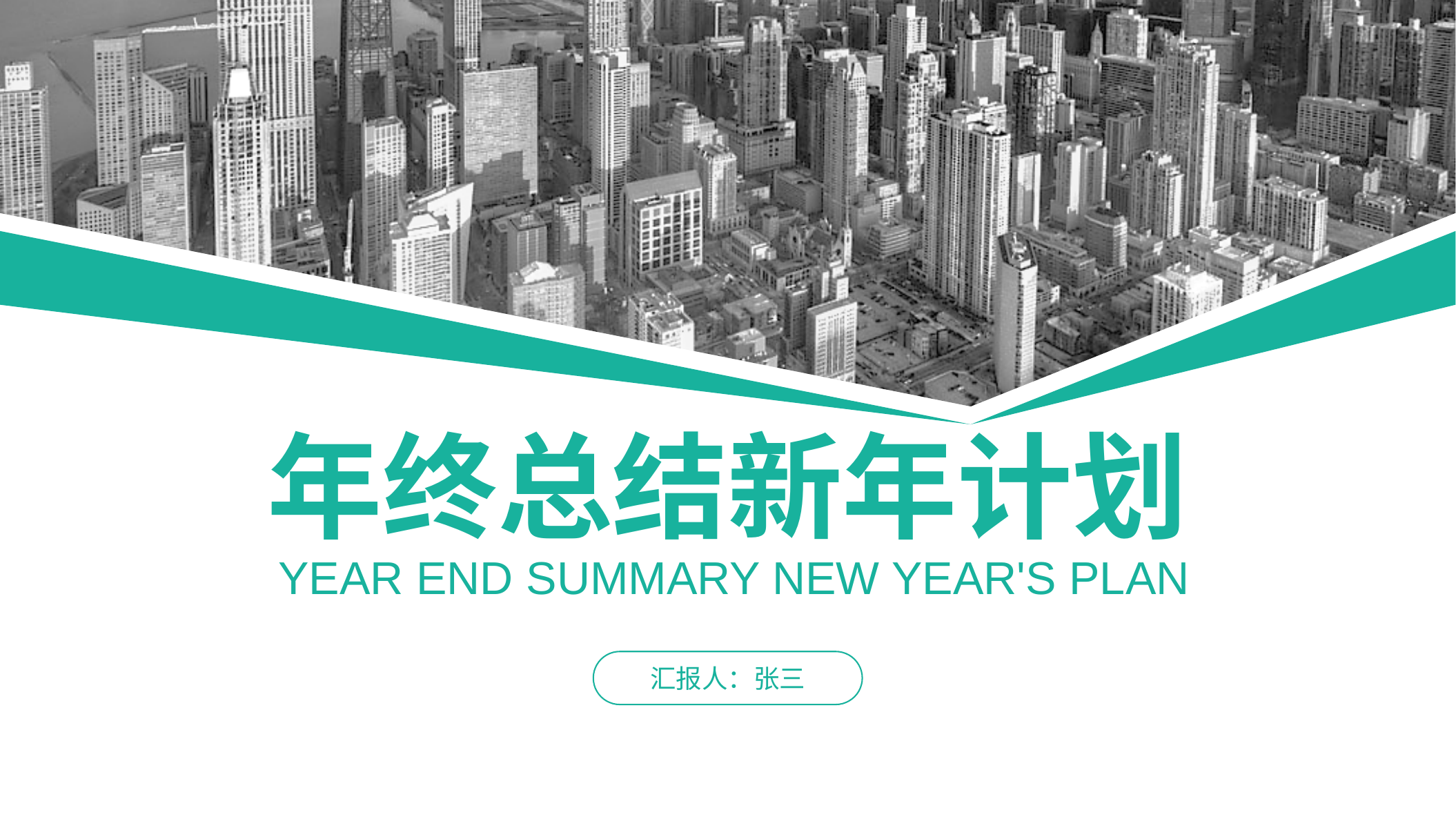

年终总结新年计划
 YEAR END SUMMARY NEW YEAR'S PLAN
汇报人：张三